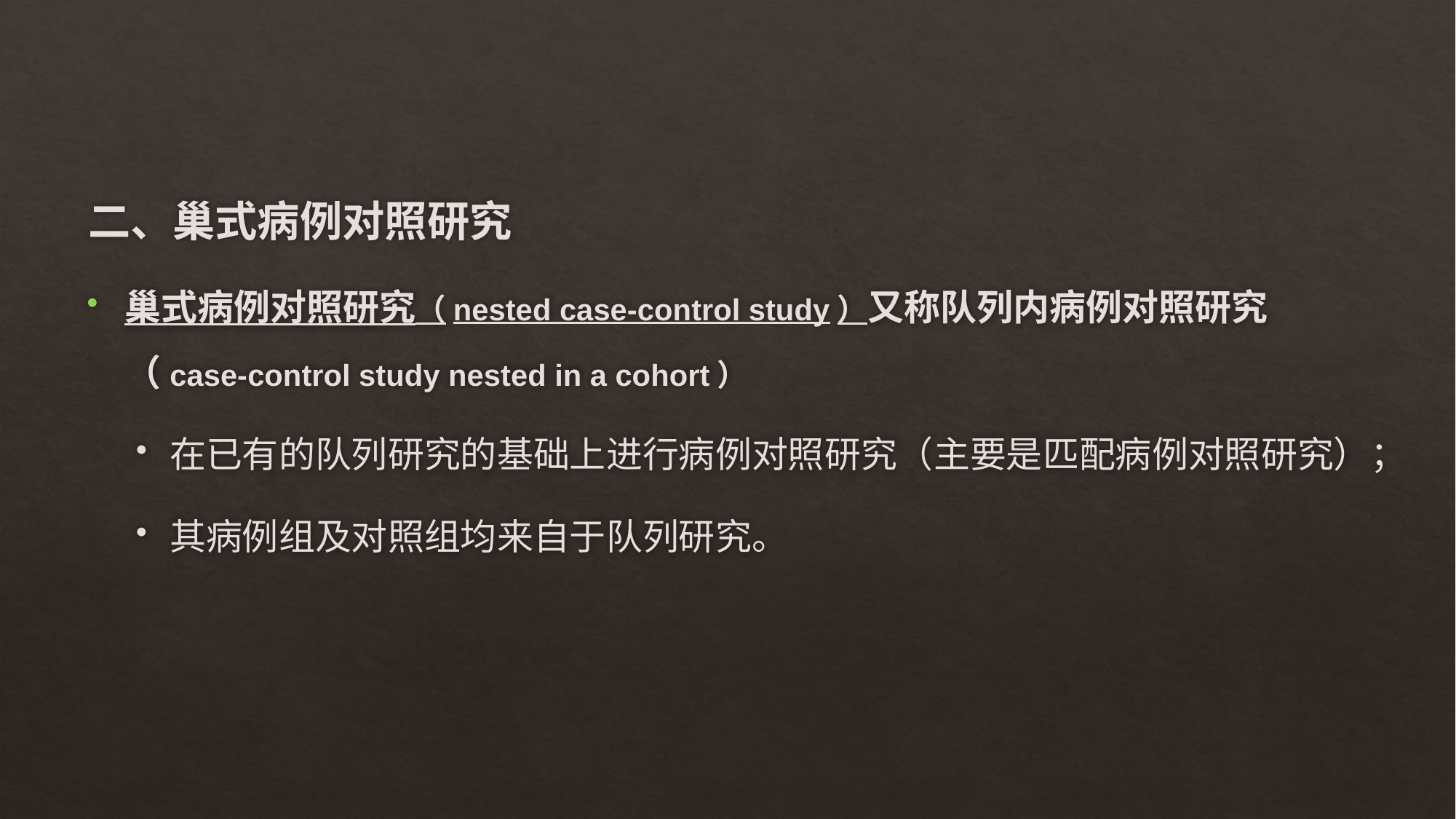

#
二、巢式病例对照研究
巢式病例对照研究（nested case-control study）又称队列内病例对照研究（case-control study nested in a cohort）
在已有的队列研究的基础上进行病例对照研究（主要是匹配病例对照研究）；
其病例组及对照组均来自于队列研究。